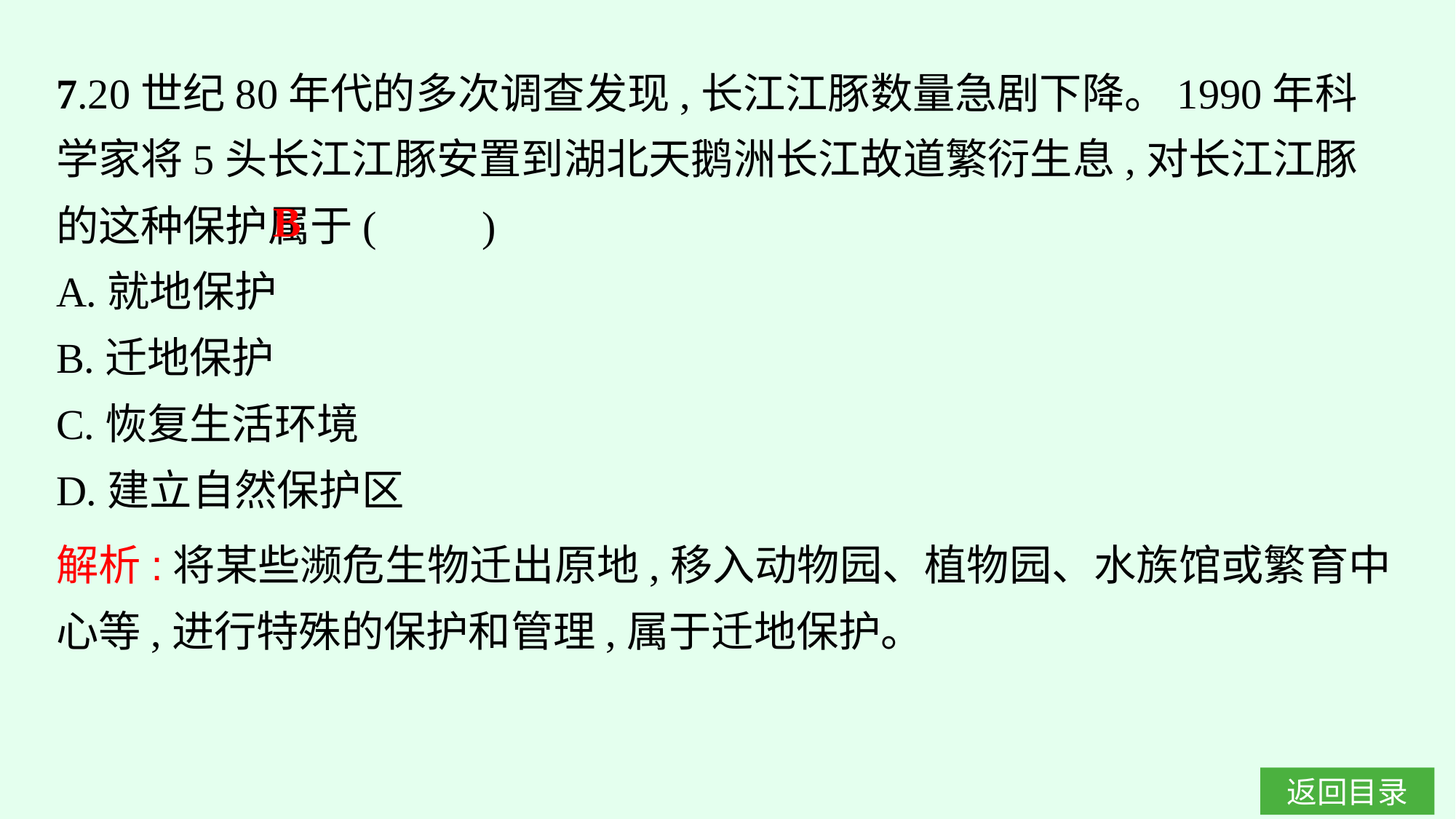

7.20世纪80年代的多次调查发现,长江江豚数量急剧下降。1990年科学家将5头长江江豚安置到湖北天鹅洲长江故道繁衍生息,对长江江豚的这种保护属于(　　)
A.就地保护
B.迁地保护
C.恢复生活环境
D.建立自然保护区
B
解析:将某些濒危生物迁出原地,移入动物园、植物园、水族馆或繁育中心等,进行特殊的保护和管理,属于迁地保护。